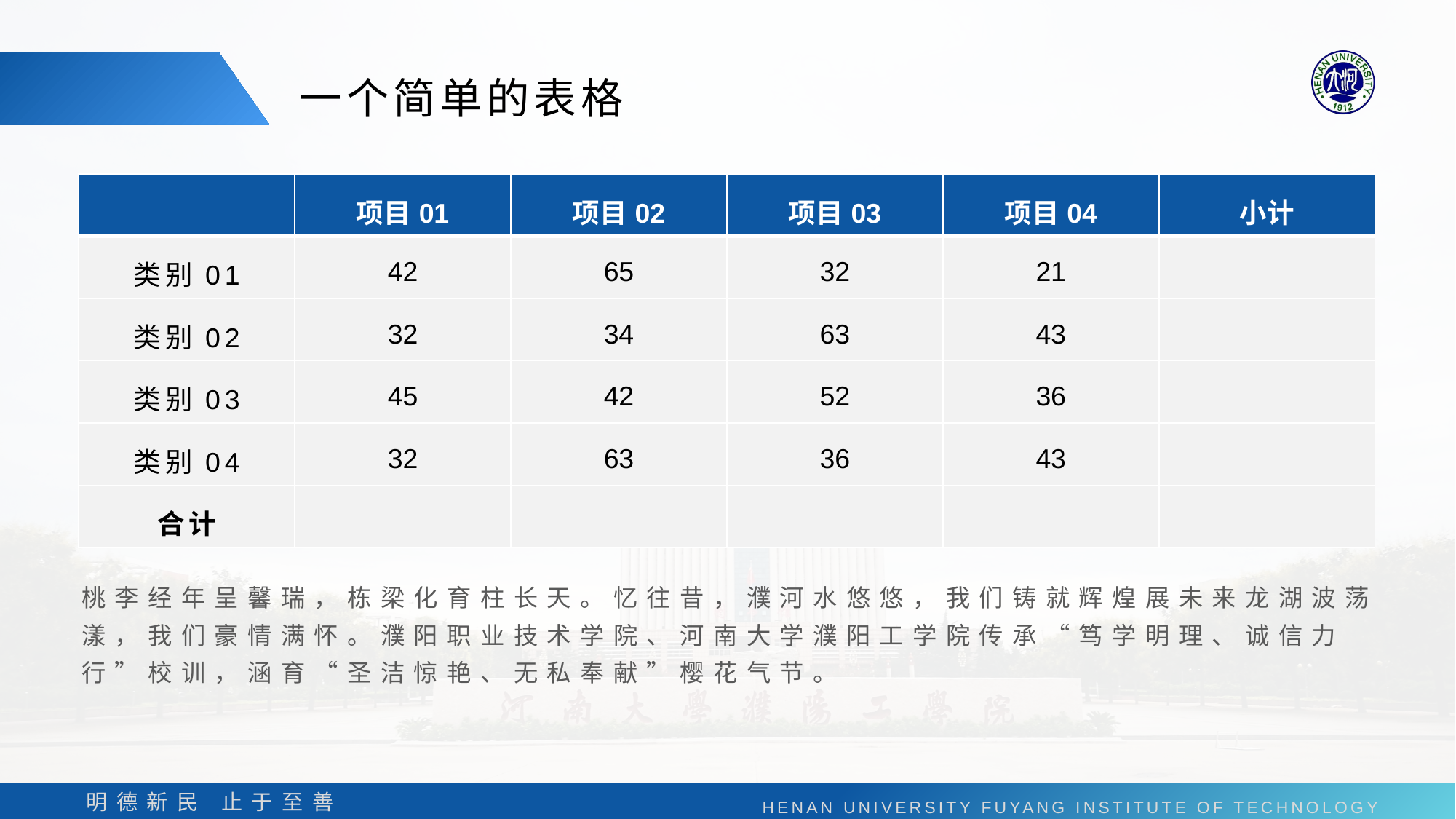

一个简单的表格
|  | 项目01 | 项目02 | 项目03 | 项目04 | 小计 |
| --- | --- | --- | --- | --- | --- |
| 类别01 | 42 | 65 | 32 | 21 |  |
| 类别02 | 32 | 34 | 63 | 43 |  |
| 类别03 | 45 | 42 | 52 | 36 |  |
| 类别04 | 32 | 63 | 36 | 43 |  |
| 合计 |  |  |  |  |  |
桃李经年呈馨瑞，栋梁化育柱长天。忆往昔，濮河水悠悠，我们铸就辉煌展未来龙湖波荡漾，我们豪情满怀。濮阳职业技术学院、河南大学濮阳工学院传承“笃学明理、诚信力行”校训，涵育“圣洁惊艳、无私奉献”樱花气节。